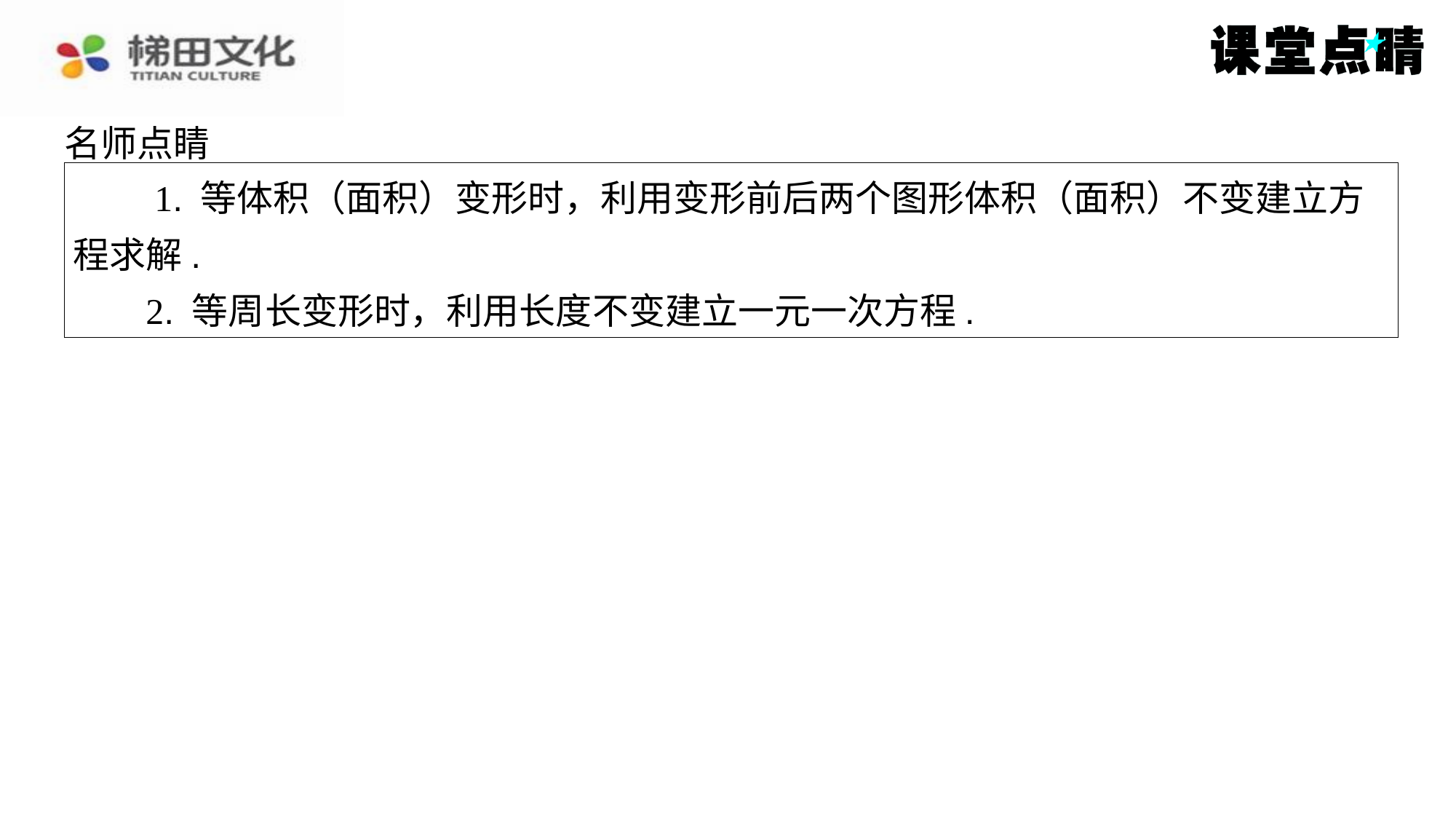

名师点睛
　　1. 等体积（面积）变形时，利用变形前后两个图形体积（面积）不变建立方
程求解.
2. 等周长变形时，利用长度不变建立一元一次方程.